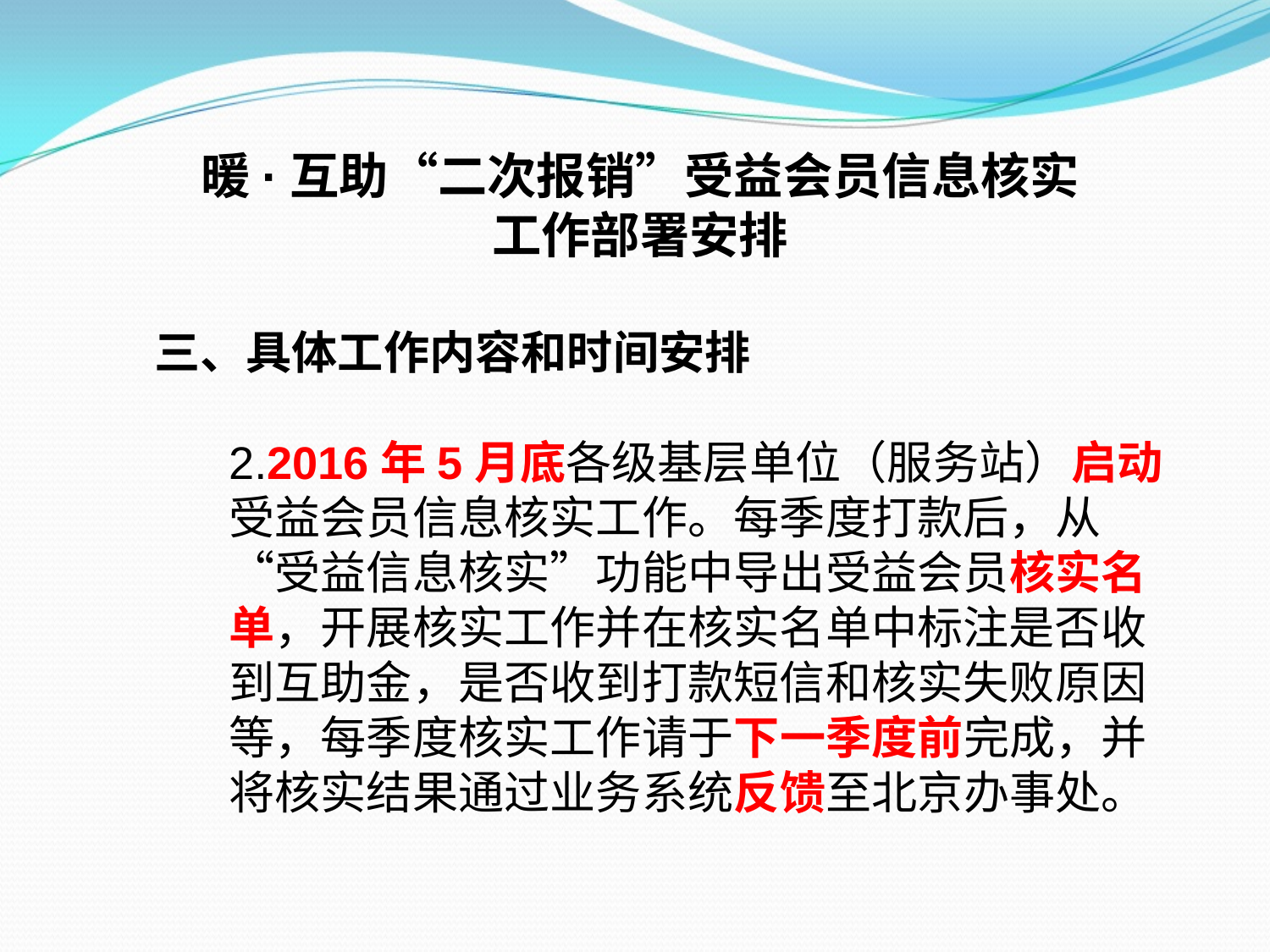

暖·互助“二次报销”受益会员信息核实
工作部署安排
    三、具体工作内容和时间安排

2.2016年5月底各级基层单位（服务站）启动受益会员信息核实工作。每季度打款后，从“受益信息核实”功能中导出受益会员核实名单，开展核实工作并在核实名单中标注是否收到互助金，是否收到打款短信和核实失败原因等，每季度核实工作请于下一季度前完成，并将核实结果通过业务系统反馈至北京办事处。